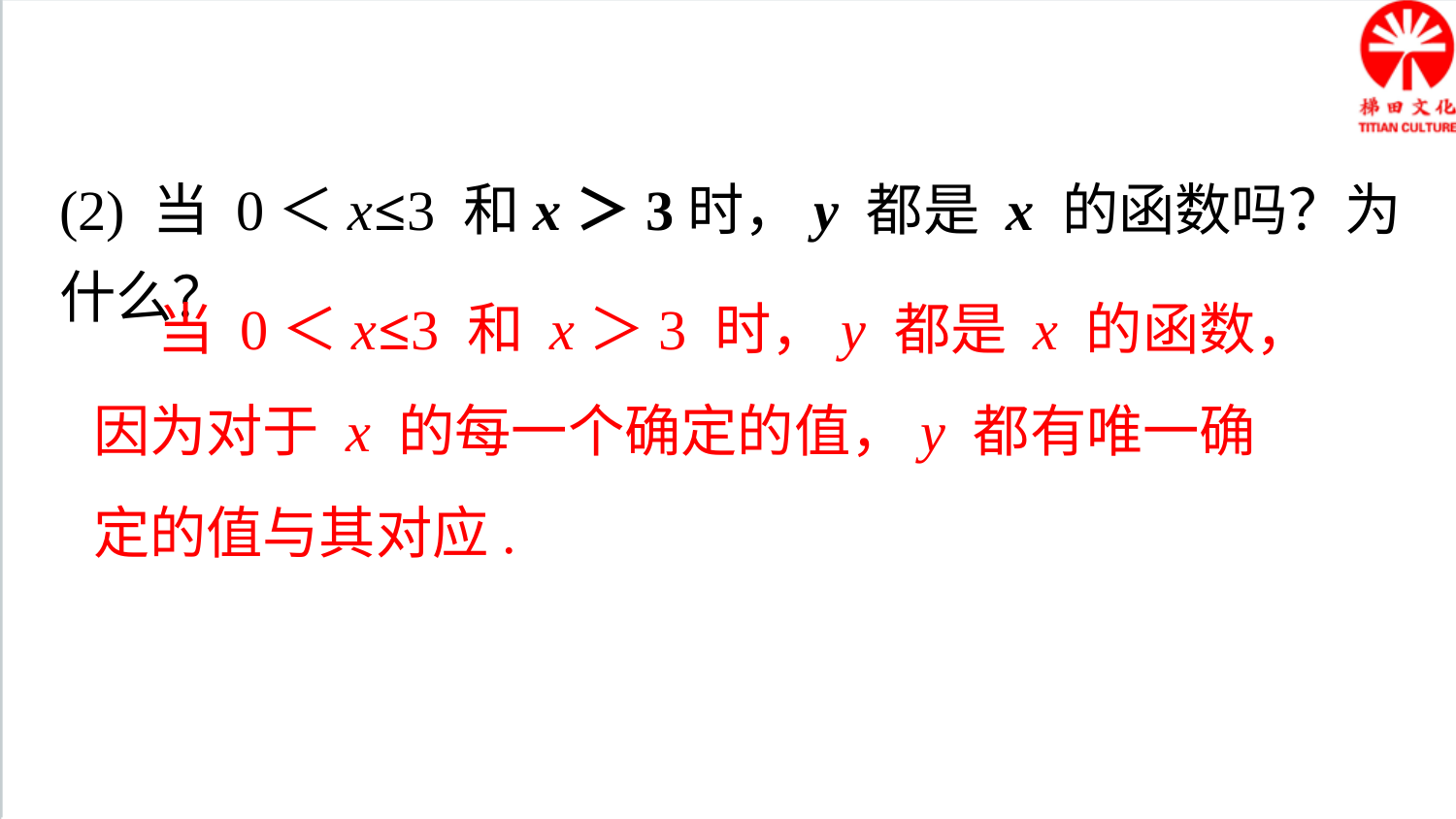

(2) 当 0＜x≤3 和x＞3时，y 都是 x 的函数吗？为什么？
    当 0＜x≤3 和 x＞3 时，y 都是 x 的函数，因为对于 x 的每一个确定的值，y 都有唯一确定的值与其对应.